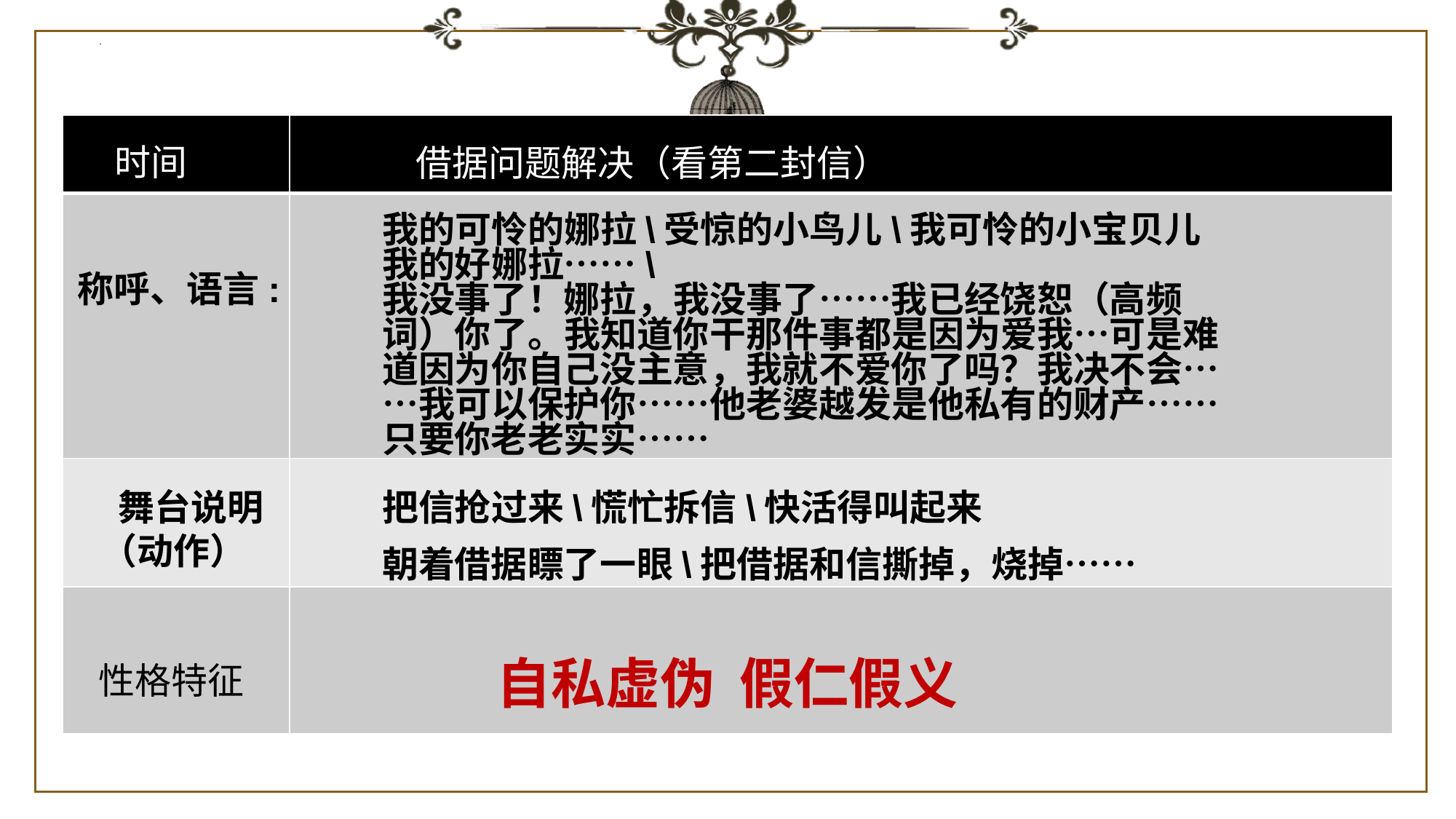

|  |  |
| --- | --- |
|  |  |
|  |  |
|  |  |
借据问题解决（看第二封信）
时间
我的可怜的娜拉\受惊的小鸟儿\我可怜的小宝贝儿
我的好娜拉……\
我没事了！娜拉，我没事了……我已经饶恕（高频词）你了。我知道你干那件事都是因为爱我…可是难道因为你自己没主意，我就不爱你了吗？我决不会……我可以保护你……他老婆越发是他私有的财产……只要你老老实实……
称呼、语言:
把信抢过来\慌忙拆信\快活得叫起来
朝着借据瞟了一眼\把借据和信撕掉，烧掉……
 舞台说明
（动作）
自私虚伪  假仁假义
性格特征